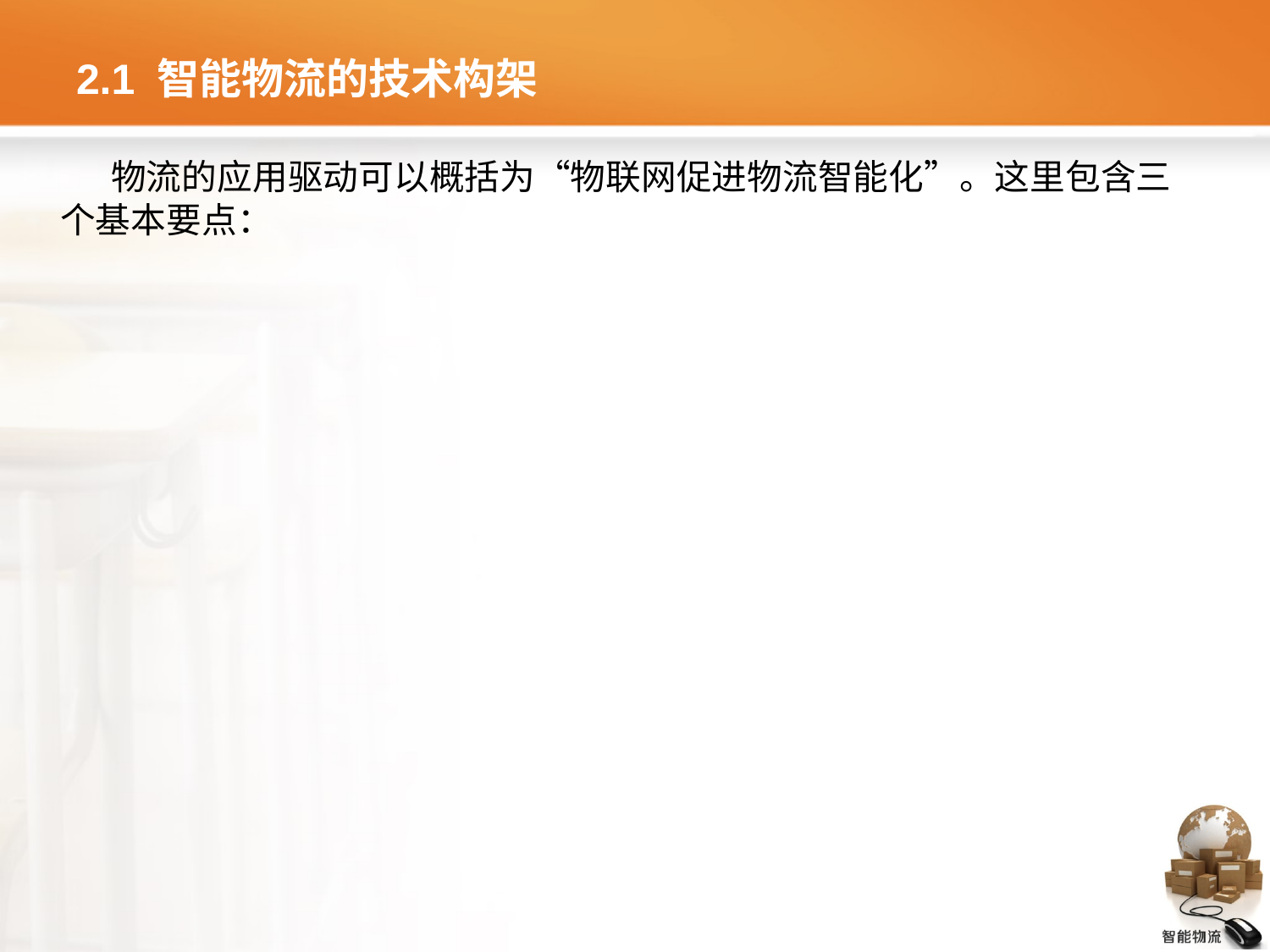

# 2.1 智能物流的技术构架
物流的应用驱动可以概括为“物联网促进物流智能化”。这里包含三个基本要点：